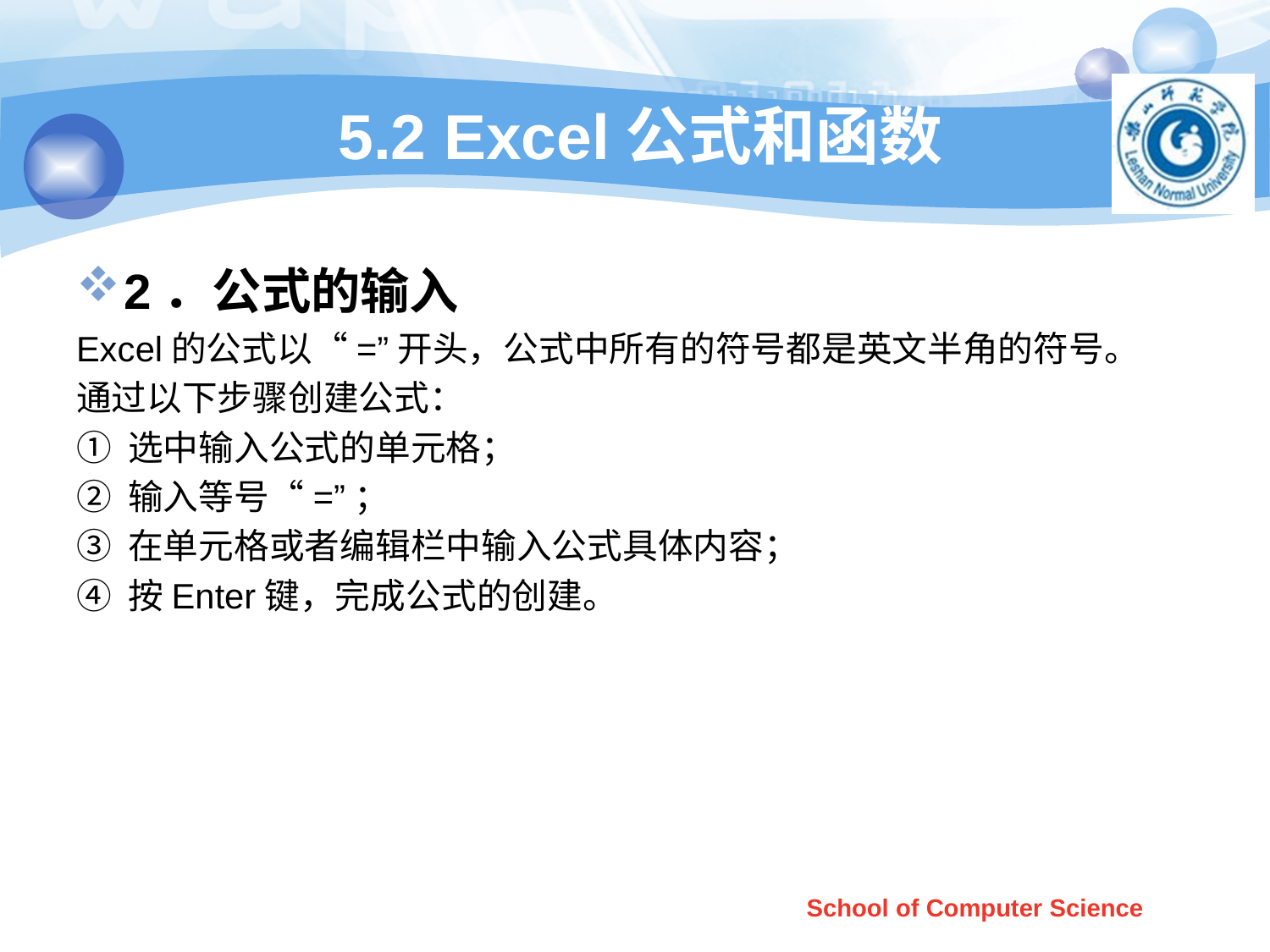

# 5.2 Excel公式和函数
2．公式的输入
Excel的公式以“=”开头，公式中所有的符号都是英文半角的符号。
通过以下步骤创建公式：
① 选中输入公式的单元格；
② 输入等号“=”；
③ 在单元格或者编辑栏中输入公式具体内容；
④ 按Enter键，完成公式的创建。

School of Computer Science